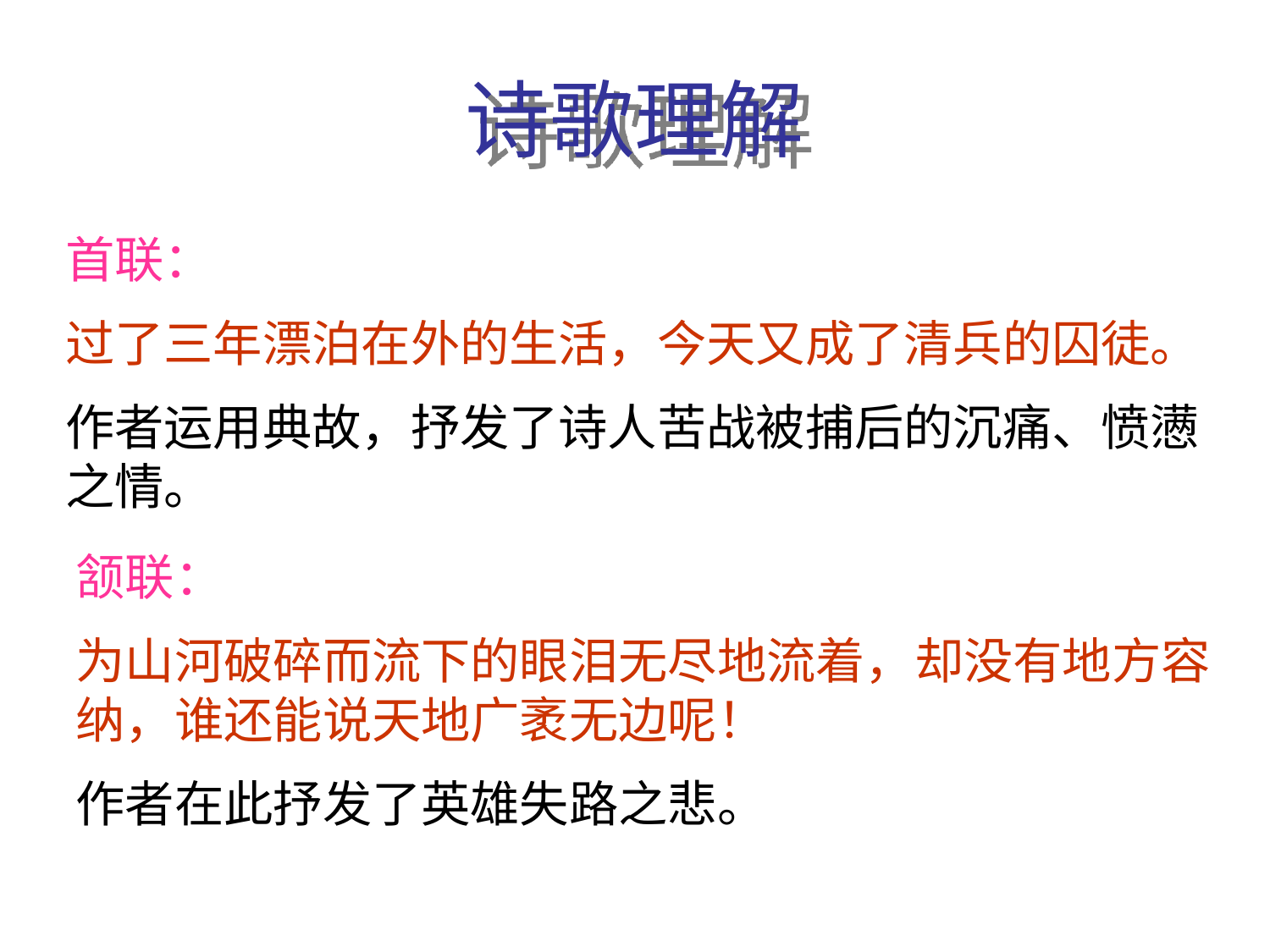

# 诗歌理解
首联：
过了三年漂泊在外的生活，今天又成了清兵的囚徒。
作者运用典故，抒发了诗人苦战被捕后的沉痛、愤懑之情。
颔联：
为山河破碎而流下的眼泪无尽地流着，却没有地方容纳，谁还能说天地广袤无边呢！
作者在此抒发了英雄失路之悲。